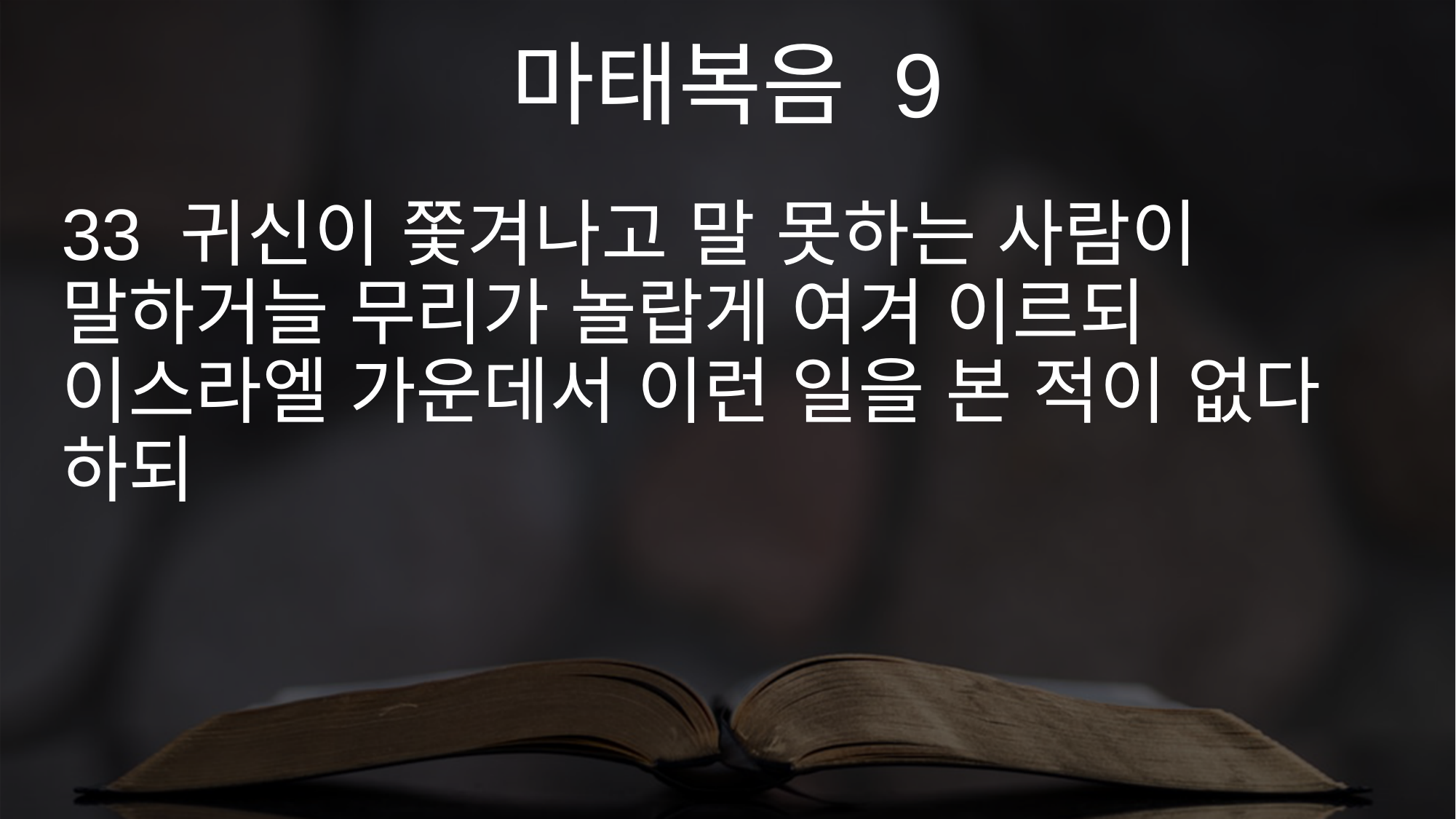

마태복음 9
33 귀신이 쫓겨나고 말 못하는 사람이 말하거늘 무리가 놀랍게 여겨 이르되 이스라엘 가운데서 이런 일을 본 적이 없다 하되